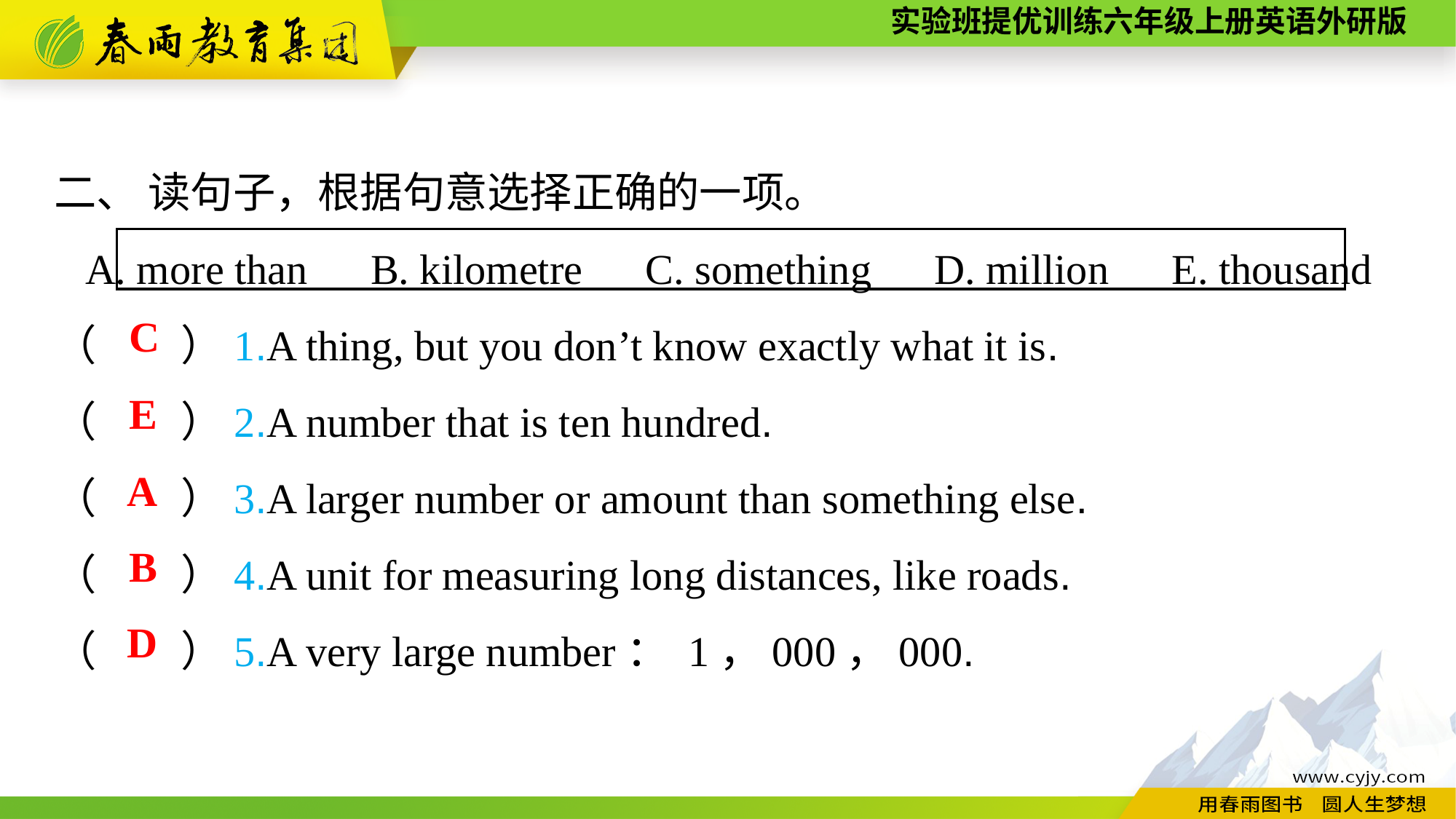

二、 读句子，根据句意选择正确的一项。
A. more than　B. kilometre　C. something　D. million　E. thousand
（　　）1.A thing, but you don’t know exactly what it is.
（　　）2.A number that is ten hundred.
（　　）3.A larger number or amount than something else.
（　　）4.A unit for measuring long distances, like roads.
（　　）5.A very large number： 1，000，000.

C
E
A
B
D